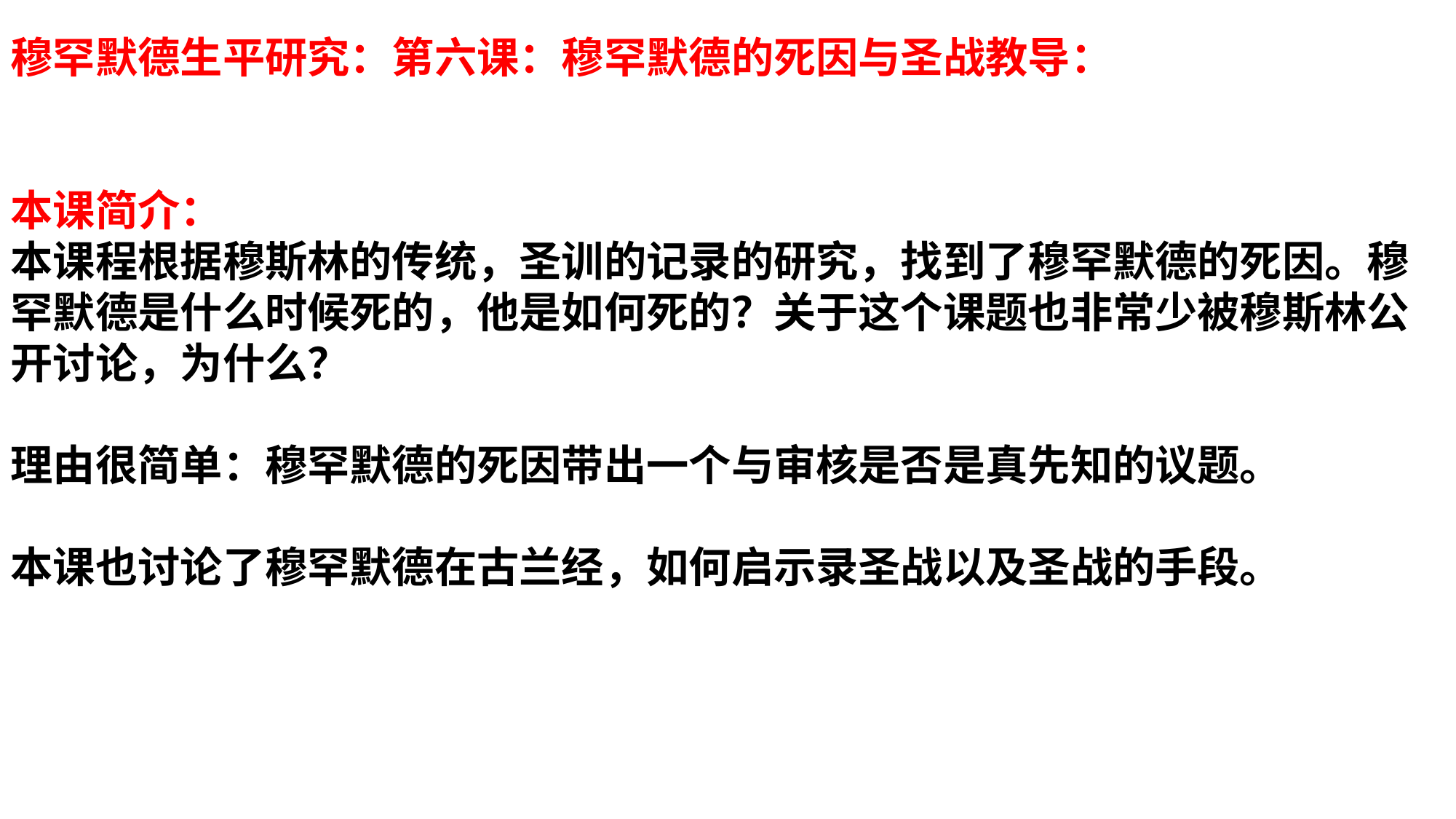

穆罕默德生平研究：第六课：穆罕默德的死因与圣战教导：

本课简介：
本课程根据穆斯林的传统，圣训的记录的研究，找到了穆罕默德的死因。穆罕默德是什么时候死的，他是如何死的？关于这个课题也非常少被穆斯林公开讨论，为什么？

理由很简单：穆罕默德的死因带出一个与审核是否是真先知的议题。

本课也讨论了穆罕默德在古兰经，如何启示录圣战以及圣战的手段。